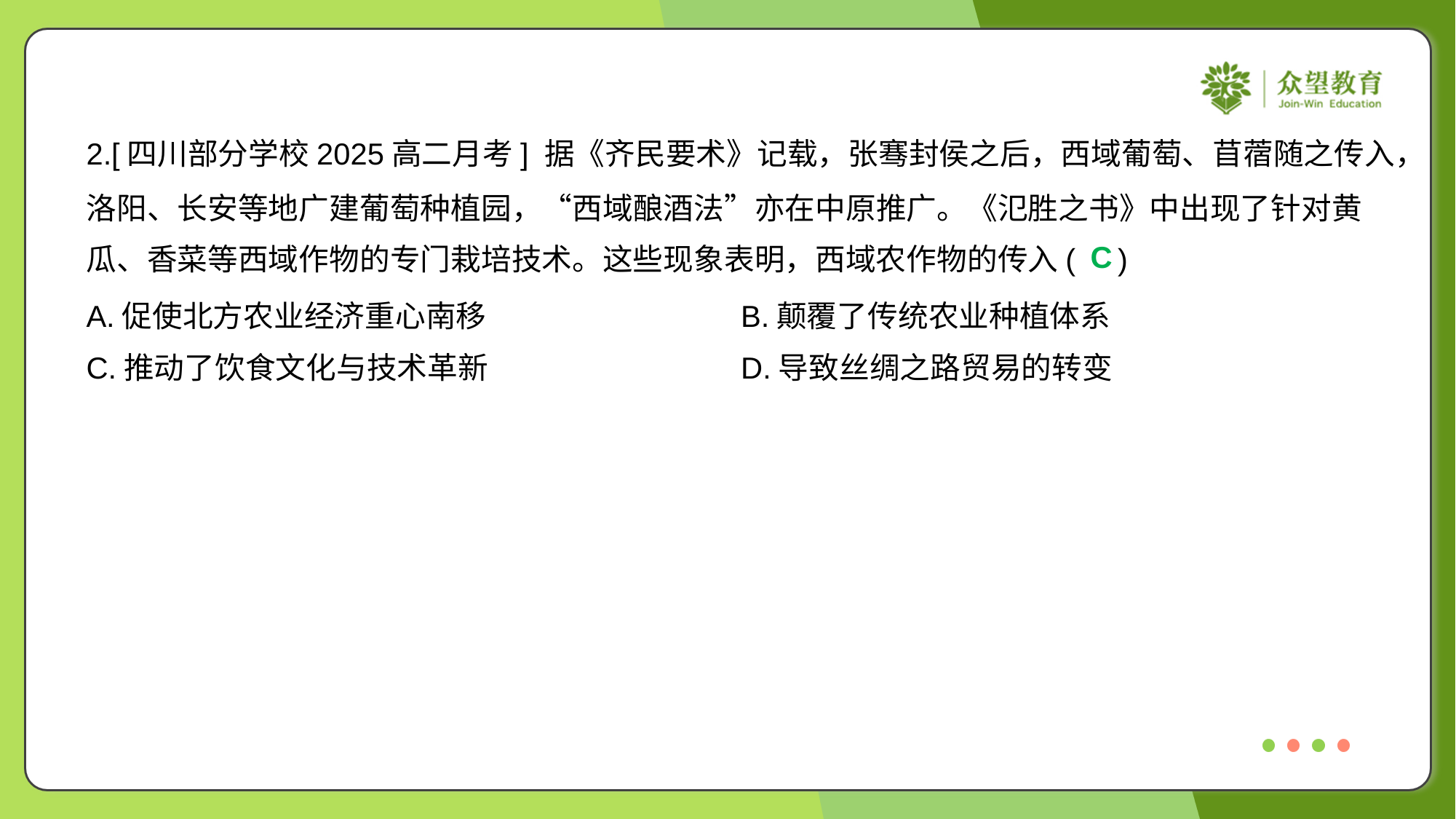

2.[四川部分学校2025高二月考] 据《齐民要术》记载，张骞封侯之后，西域葡萄、苜蓿随之传入，
洛阳、长安等地广建葡萄种植园，“西域酿酒法”亦在中原推广。《氾胜之书》中出现了针对黄
瓜、香菜等西域作物的专门栽培技术。这些现象表明，西域农作物的传入(     )
C
A.促使北方农业经济重心南移	B.颠覆了传统农业种植体系
C.推动了饮食文化与技术革新	D.导致丝绸之路贸易的转变